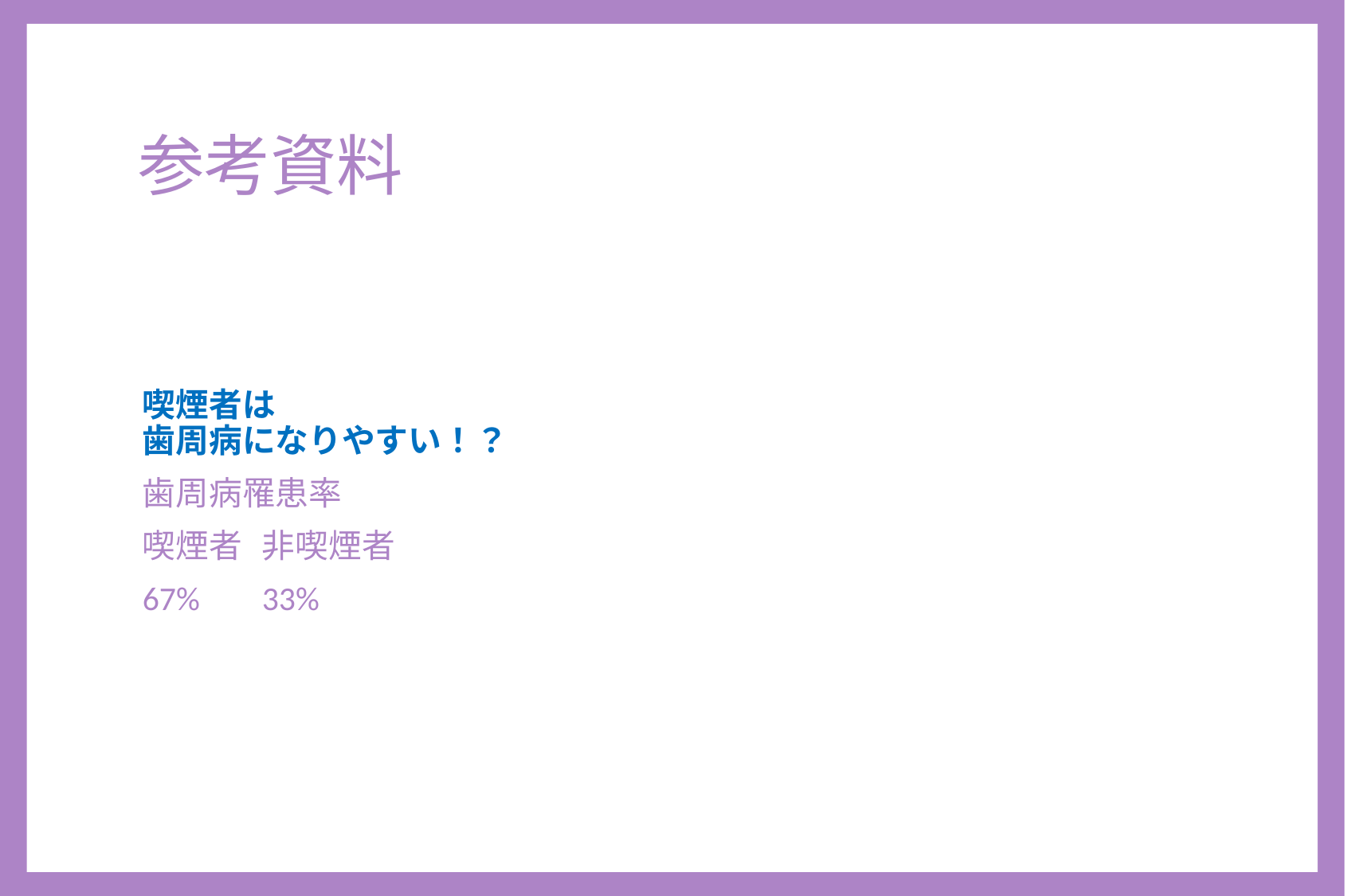

# 参考資料
喫煙者は
歯周病になりやすい！？
歯周病罹患率
喫煙者	非喫煙者
67%	33%